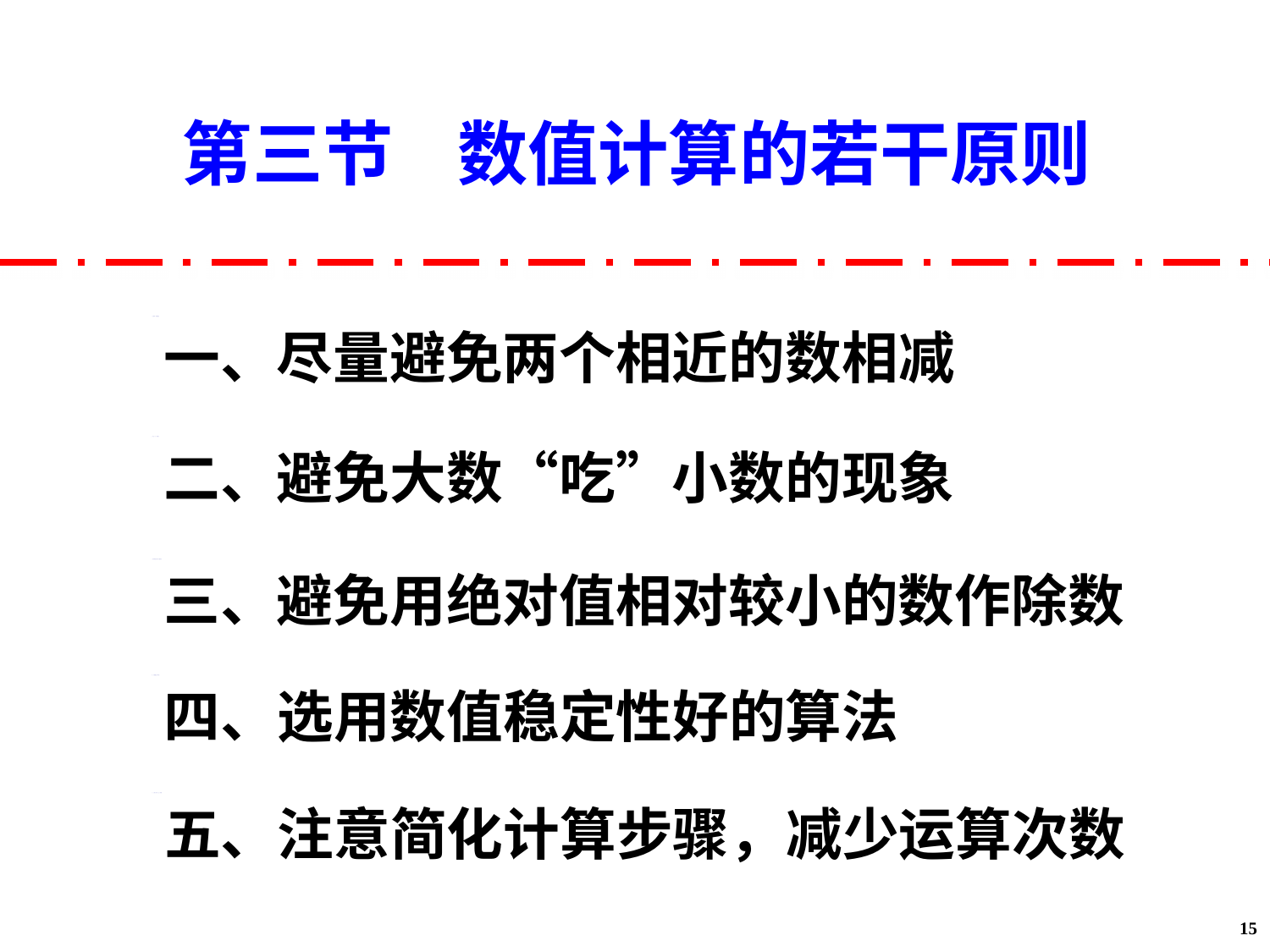

第三节    数值计算的若干原则
一、尽量避免两个相近的数相减
二、避免大数“吃”小数的现象
三、避免用绝对值相对较小的数作除数
四、选用数值稳定性好的算法
五、注意简化计算步骤，减少运算次数
15